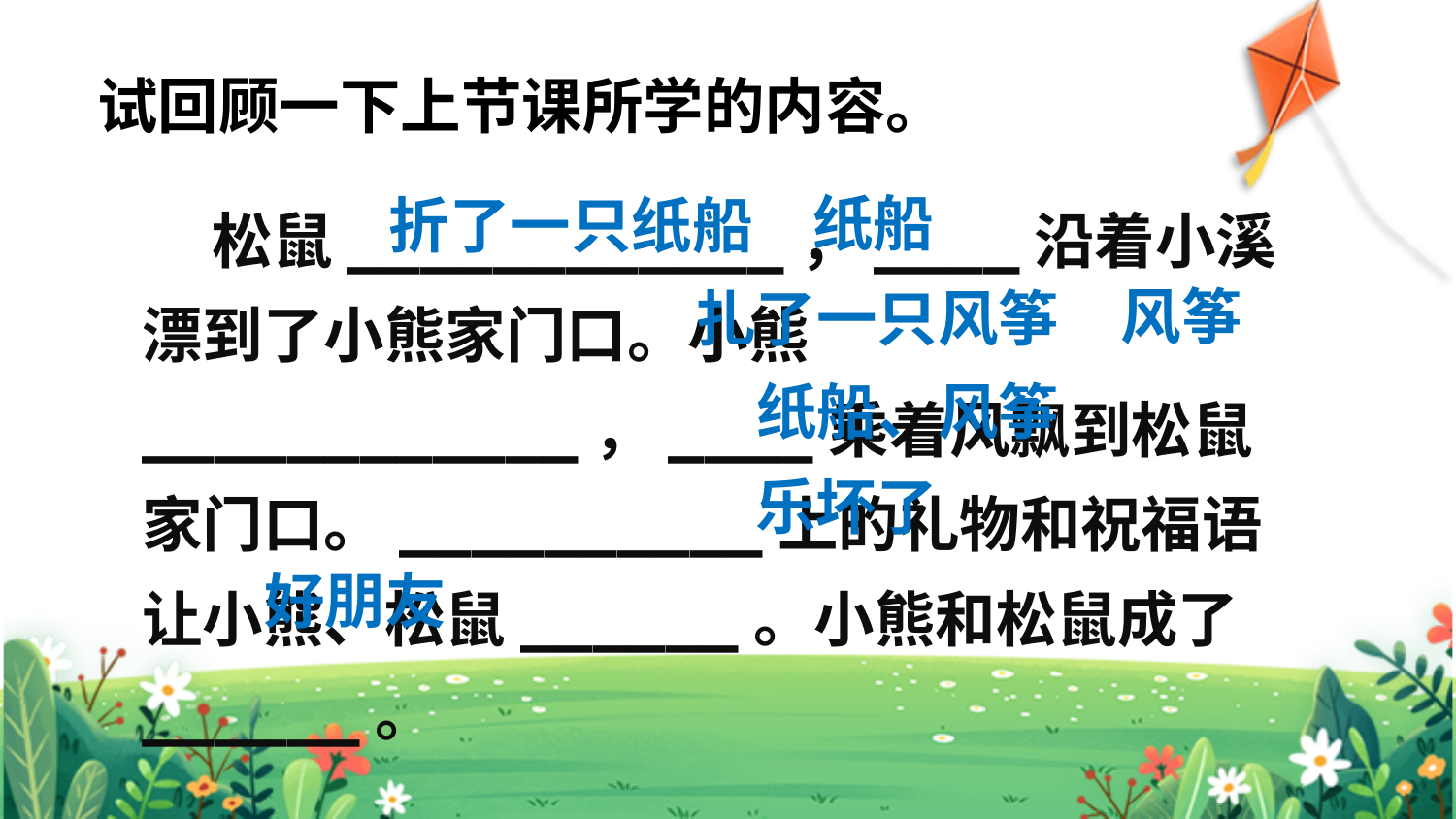

试回顾一下上节课所学的内容。
    松鼠____________，____沿着小溪漂到了小熊家门口。小熊____________，____乘着风飘到松鼠家门口。__________上的礼物和祝福语让小熊、松鼠______。小熊和松鼠成了______。
纸船
折了一只纸船
风筝
扎了一只风筝
纸船、风筝
乐坏了
好朋友